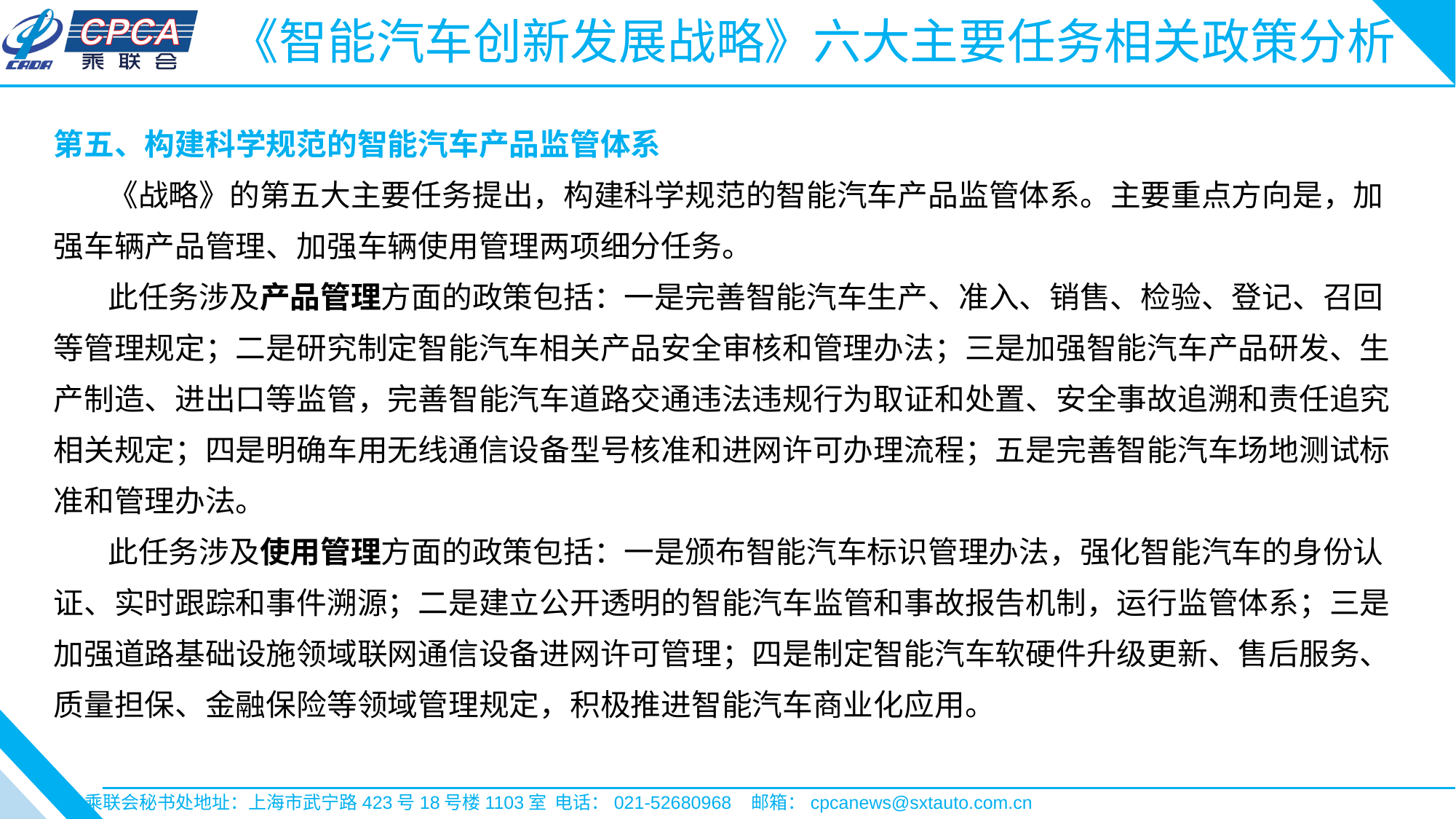

《智能汽车创新发展战略》六大主要任务相关政策分析
第五、构建科学规范的智能汽车产品监管体系
       《战略》的第五大主要任务提出，构建科学规范的智能汽车产品监管体系。主要重点方向是，加强车辆产品管理、加强车辆使用管理两项细分任务。
       此任务涉及产品管理方面的政策包括：一是完善智能汽车生产、准入、销售、检验、登记、召回等管理规定；二是研究制定智能汽车相关产品安全审核和管理办法；三是加强智能汽车产品研发、生产制造、进出口等监管，完善智能汽车道路交通违法违规行为取证和处置、安全事故追溯和责任追究相关规定；四是明确车用无线通信设备型号核准和进网许可办理流程；五是完善智能汽车场地测试标准和管理办法。
       此任务涉及使用管理方面的政策包括：一是颁布智能汽车标识管理办法，强化智能汽车的身份认证、实时跟踪和事件溯源；二是建立公开透明的智能汽车监管和事故报告机制，运行监管体系；三是加强道路基础设施领域联网通信设备进网许可管理；四是制定智能汽车软硬件升级更新、售后服务、质量担保、金融保险等领域管理规定，积极推进智能汽车商业化应用。